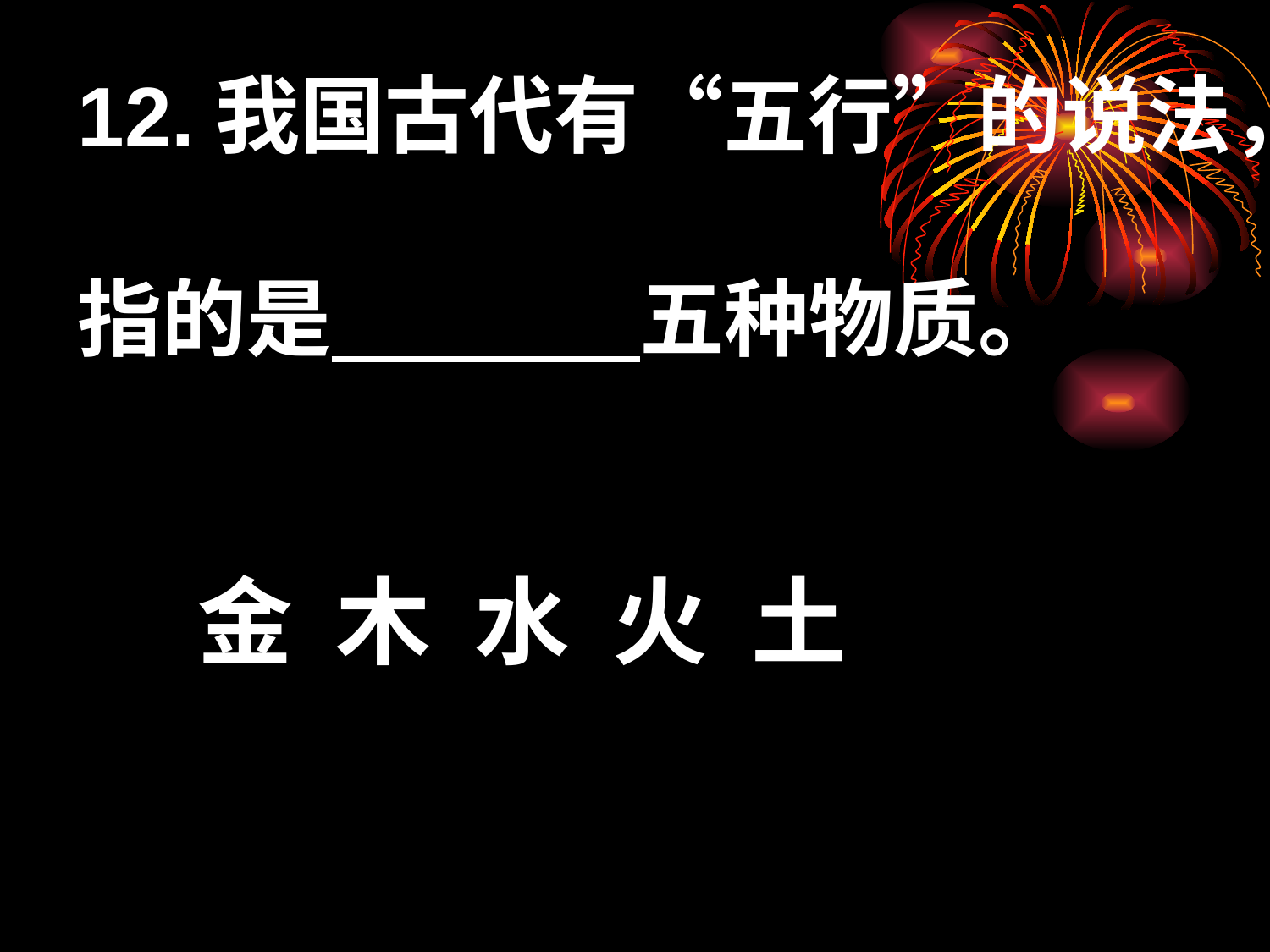

12.我国古代有“五行”的说法，
指的是                五种物质。
金  木  水  火  土